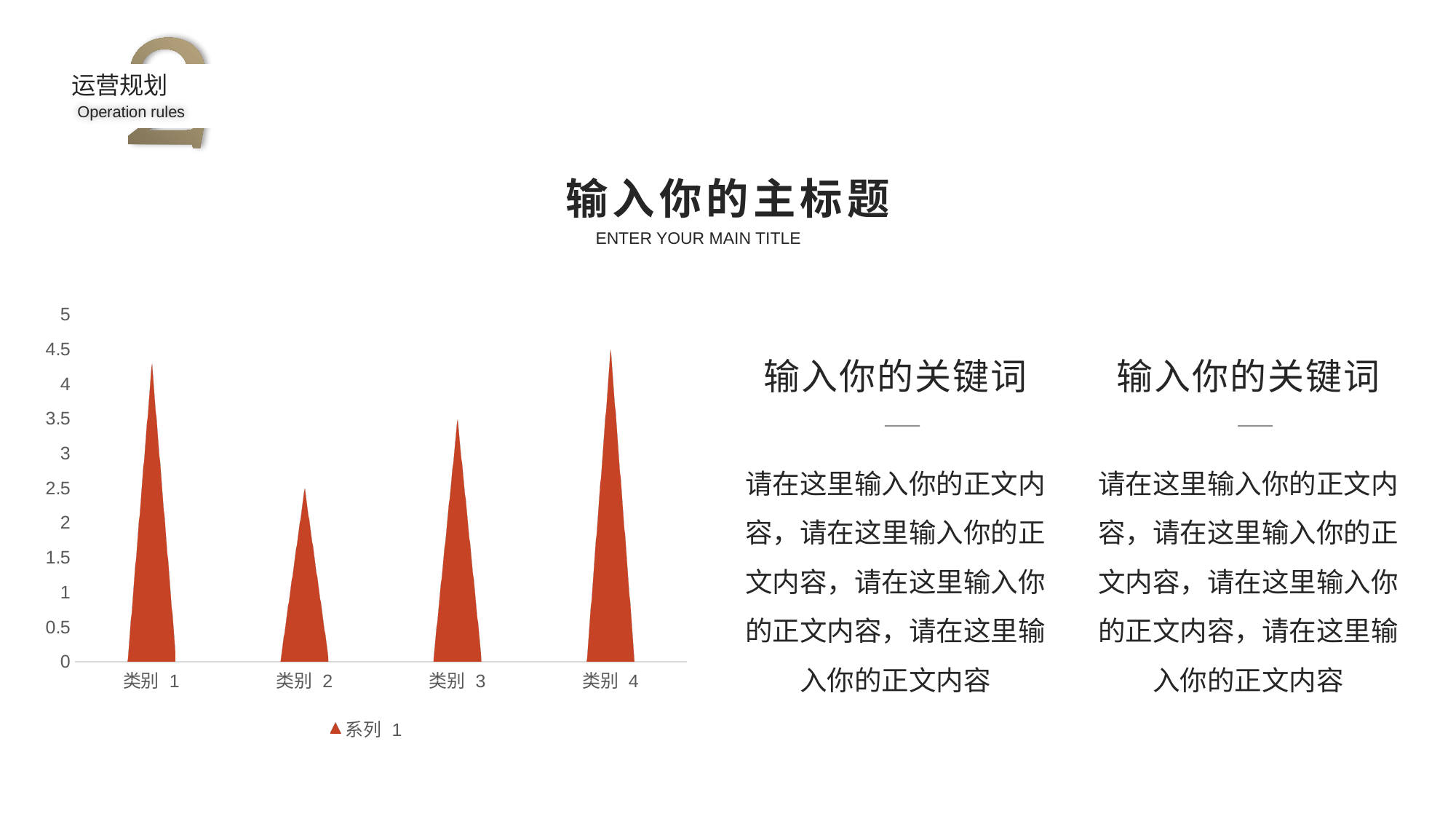

运营规划

Operation rules
输入你的主标题
ENTER YOUR MAIN TITLE

### Chart

| Category | 系列 1 |
|---|---|
| 类别 1 | 4.3 |
| 类别 2 | 2.5 |
| 类别 3 | 3.5 |
| 类别 4 | 4.5 |
输入你的关键词
请在这里输入你的正文内容，请在这里输入你的正文内容，请在这里输入你的正文内容，请在这里输入你的正文内容
输入你的关键词
请在这里输入你的正文内容，请在这里输入你的正文内容，请在这里输入你的正文内容，请在这里输入你的正文内容
输入关键词
输入关键词
输入关键词
输入关键词